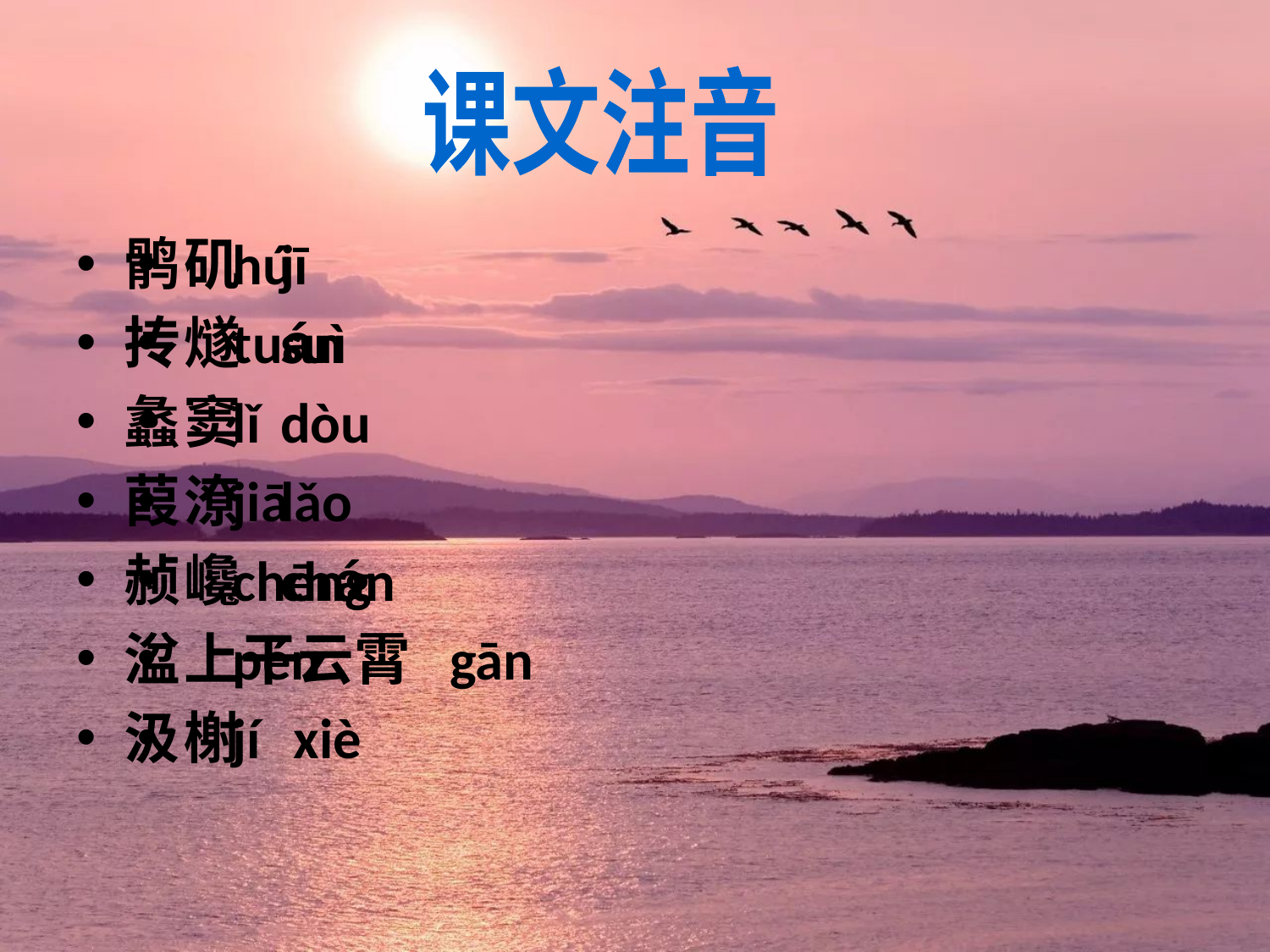

课文注音
矶  jī
燧  suì
窦  dòu
潦  lǎo
巉  chán
上干云霄  gān
榭   xiè
鹘   hú
抟   tuán
蠡   lǐ
葭   jiā
赪   chēng
湓   pén
汲   jí